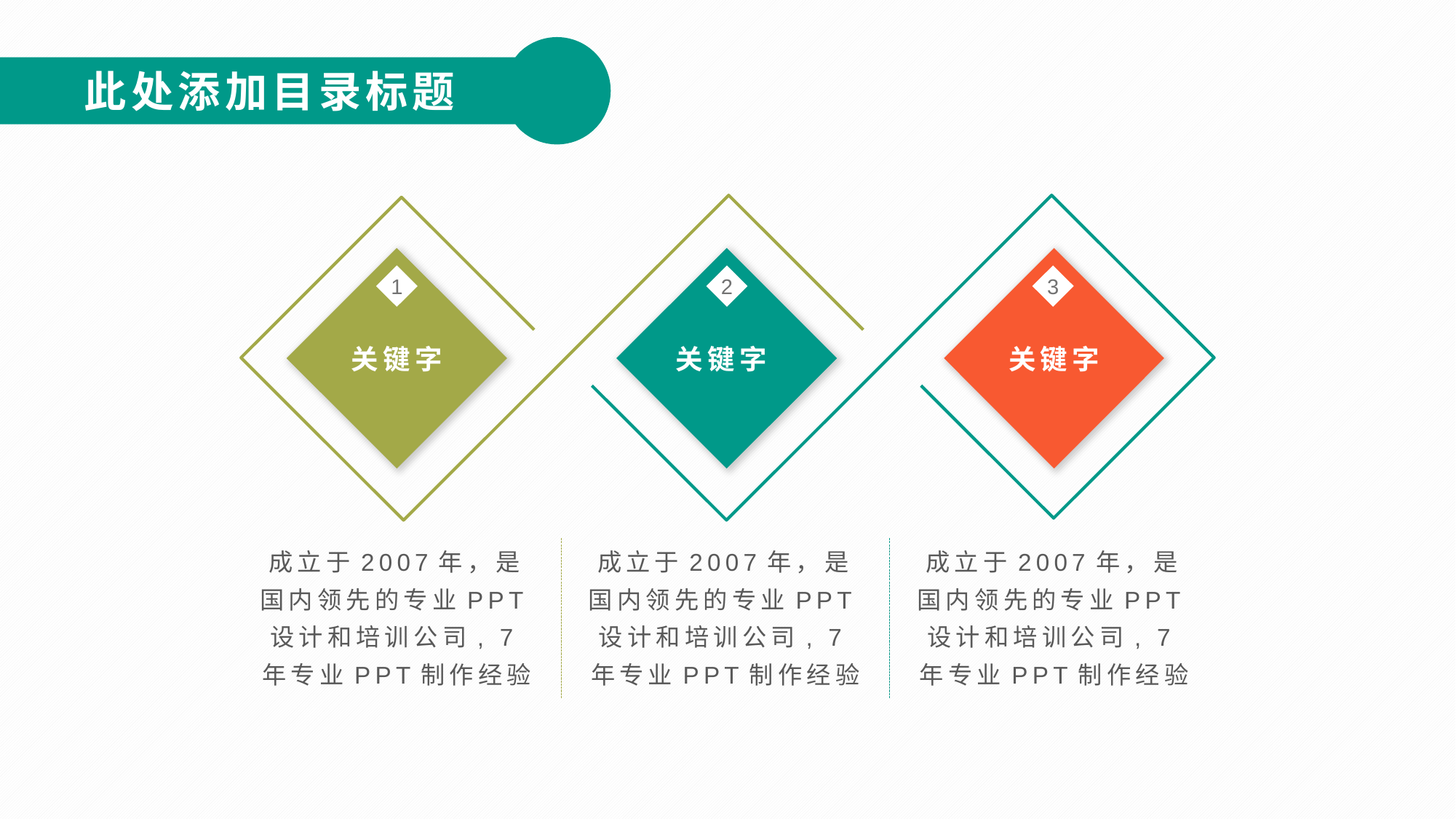

此处添加目录标题

关键字
关键字
关键字
1
2
3
成立于2007年，是国内领先的专业PPT设计和培训公司, 7年专业PPT制作经验
成立于2007年，是国内领先的专业PPT设计和培训公司, 7年专业PPT制作经验
成立于2007年，是国内领先的专业PPT设计和培训公司, 7年专业PPT制作经验